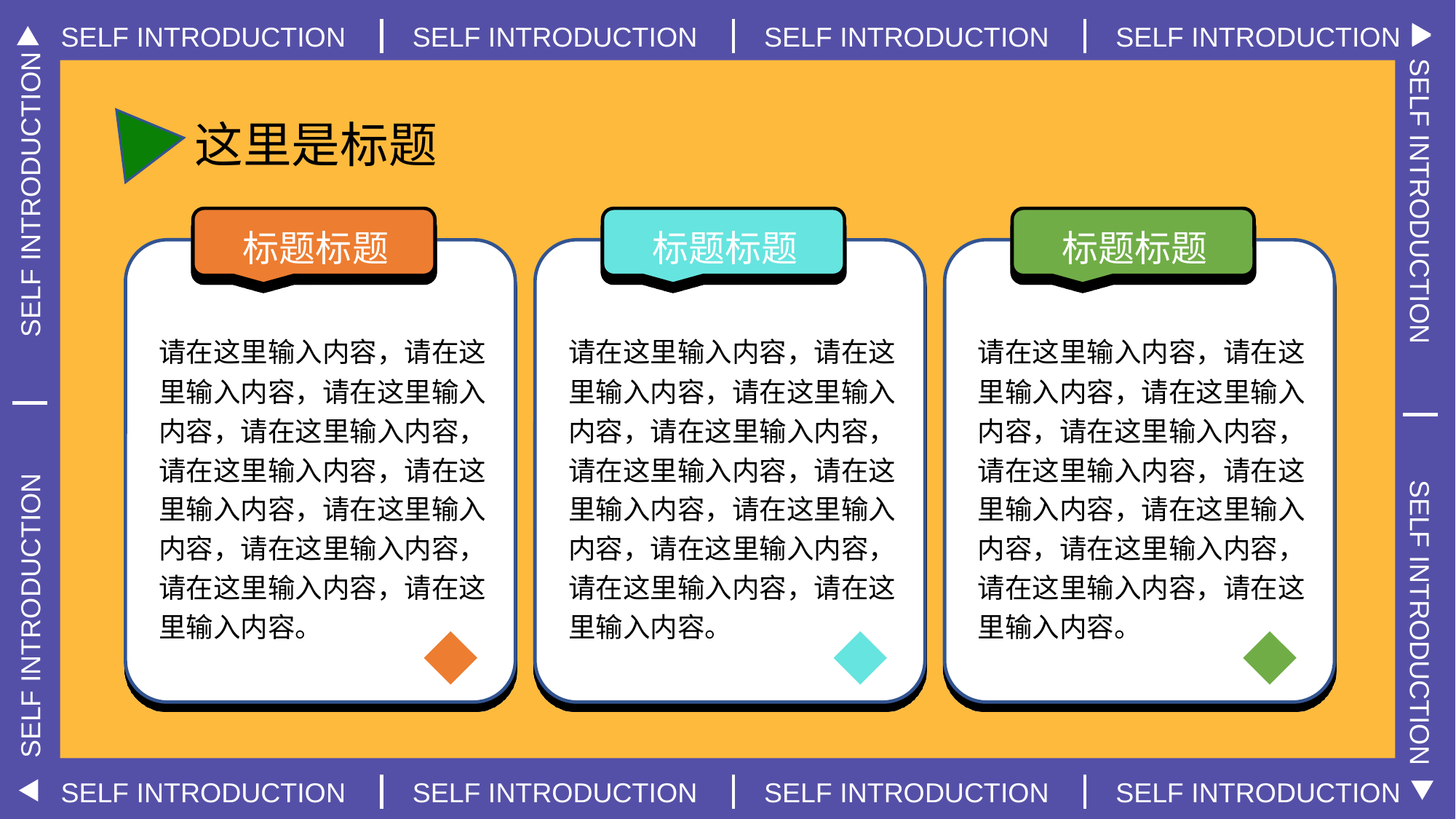

Self introduction
SELF INTRODUCTION
SELF INTRODUCTION
SELF INTRODUCTION
SELF INTRODUCTION

SELF INTRODUCTION
SELF INTRODUCTION
SELF INTRODUCTION
SELF INTRODUCTION

这里是标题

标题标题

请在这里输入内容，请在这里输入内容，请在这里输入内容，请在这里输入内容，请在这里输入内容，请在这里输入内容，请在这里输入内容，请在这里输入内容，请在这里输入内容，请在这里输入内容。

标题标题
标题标题

请在这里输入内容，请在这里输入内容，请在这里输入内容，请在这里输入内容，请在这里输入内容，请在这里输入内容，请在这里输入内容，请在这里输入内容，请在这里输入内容，请在这里输入内容。
请在这里输入内容，请在这里输入内容，请在这里输入内容，请在这里输入内容，请在这里输入内容，请在这里输入内容，请在这里输入内容，请在这里输入内容，请在这里输入内容，请在这里输入内容。

SELF INTRODUCTION
SELF INTRODUCTION
SELF INTRODUCTION
SELF INTRODUCTION